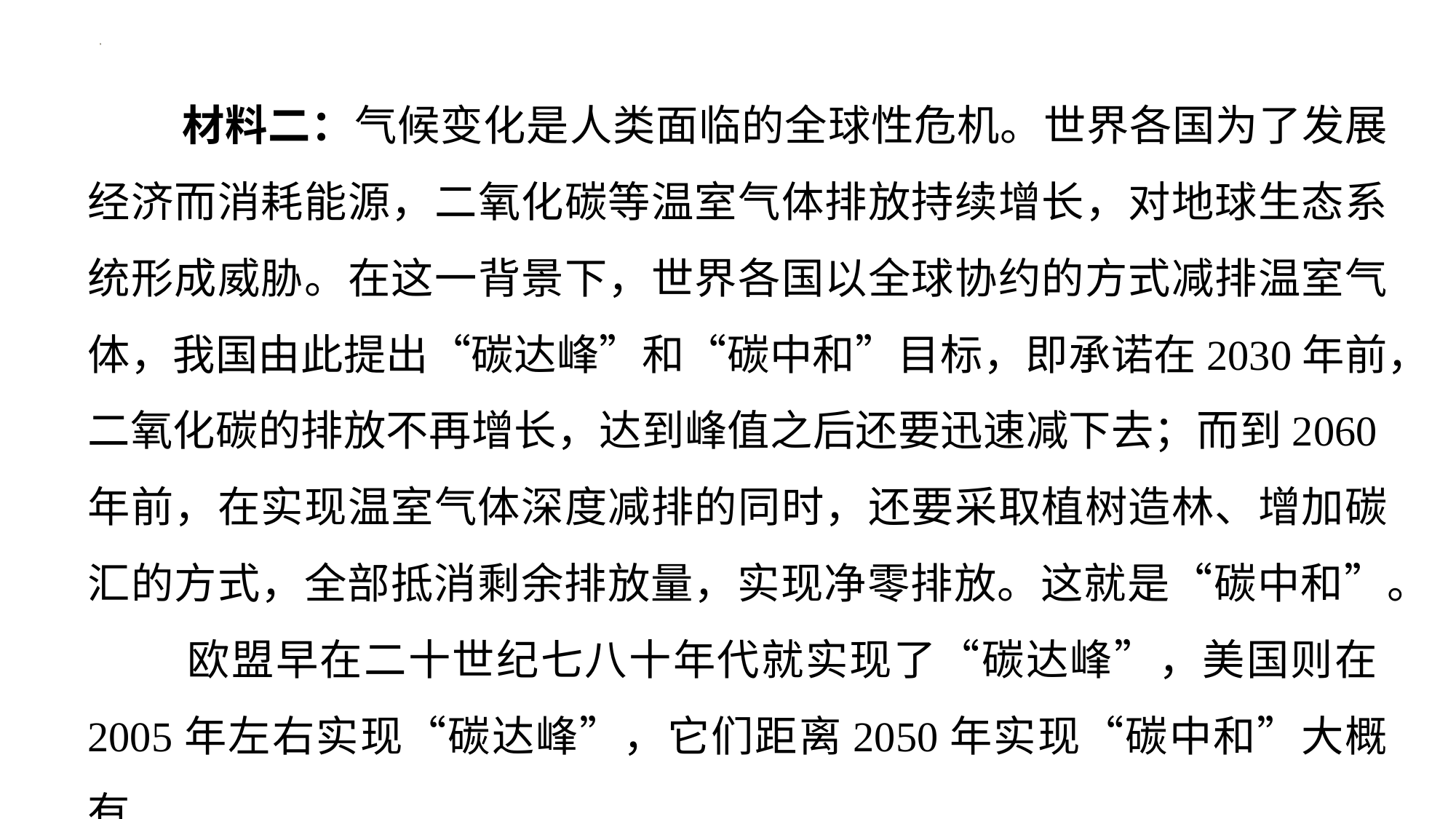

#
     材料二：气候变化是人类面临的全球性危机。世界各国为了发展经济而消耗能源，二氧化碳等温室气体排放持续增长，对地球生态系统形成威胁。在这一背景下，世界各国以全球协约的方式减排温室气体，我国由此提出“碳达峰”和“碳中和”目标，即承诺在2030年前，二氧化碳的排放不再增长，达到峰值之后还要迅速减下去；而到2060年前，在实现温室气体深度减排的同时，还要采取植树造林、增加碳汇的方式，全部抵消剩余排放量，实现净零排放。这就是“碳中和”。
     欧盟早在二十世纪七八十年代就实现了“碳达峰”，美国则在2005年左右实现“碳达峰”，它们距离2050年实现“碳中和”大概有